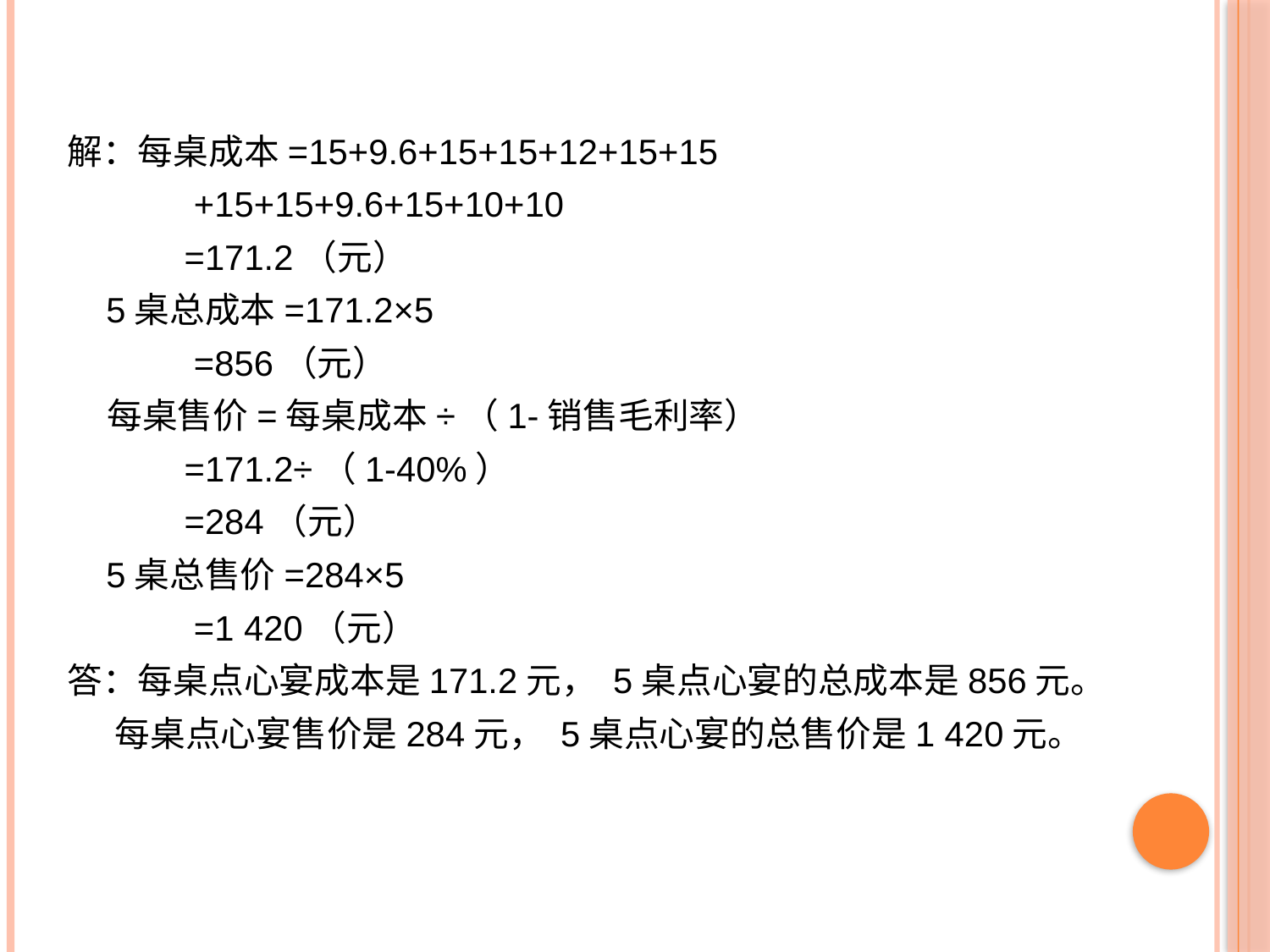

解：每桌成本=15+9.6+15+15+12+15+15
             +15+15+9.6+15+10+10
            =171.2（元）
    5桌总成本=171.2×5
             =856（元）
    每桌售价=每桌成本÷（1-销售毛利率）
            =171.2÷（1-40%）
            =284（元）
    5桌总售价=284×5
             =1 420（元）
答：每桌点心宴成本是171.2元， 5桌点心宴的总成本是856元。
     每桌点心宴售价是284元， 5桌点心宴的总售价是1 420元。